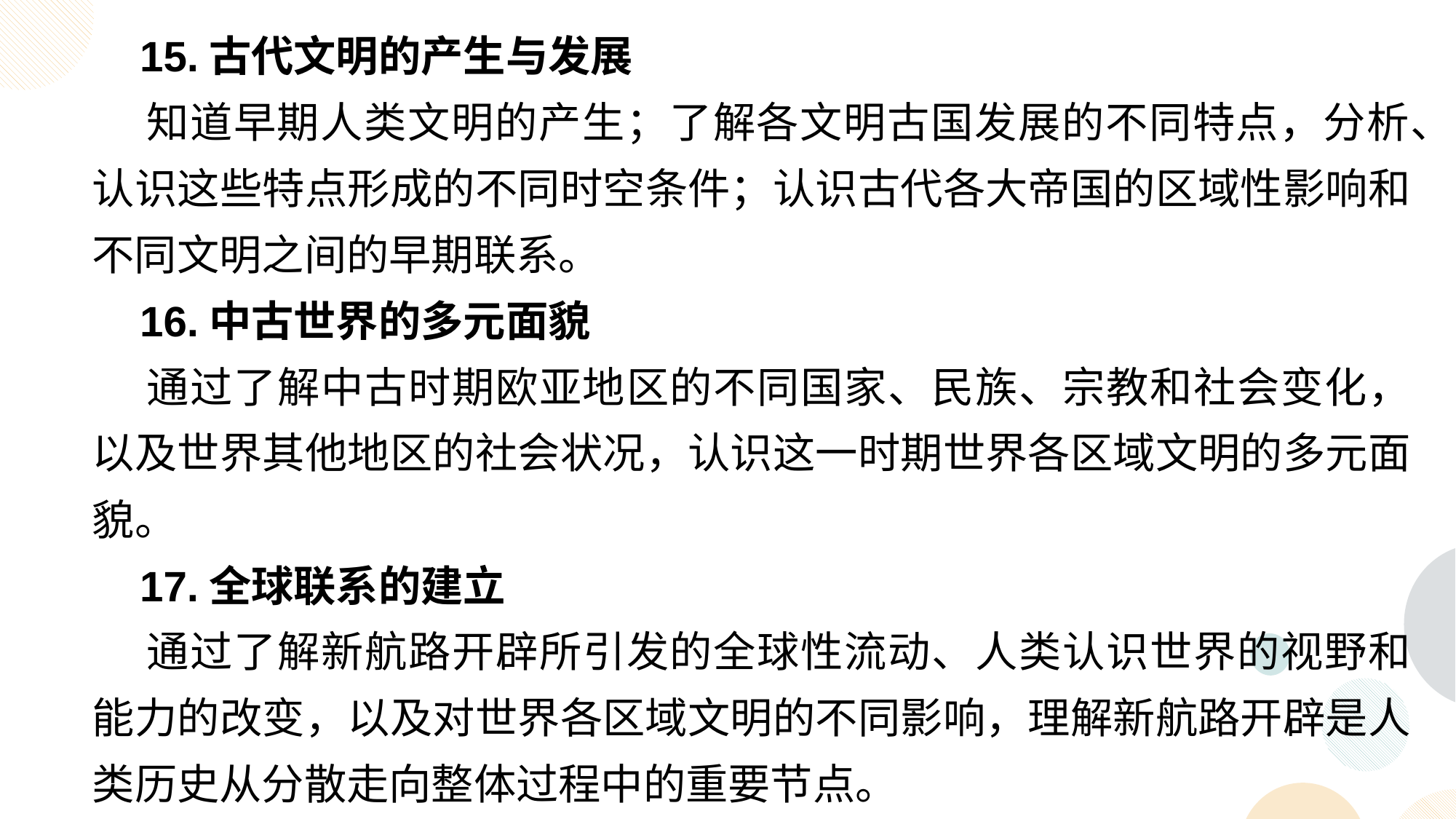

15.古代文明的产生与发展
    知道早期人类文明的产生；了解各文明古国发展的不同特点，分析、认识这些特点形成的不同时空条件；认识古代各大帝国的区域性影响和不同文明之间的早期联系。
    16.中古世界的多元面貌
    通过了解中古时期欧亚地区的不同国家、民族、宗教和社会变化， 以及世界其他地区的社会状况，认识这一时期世界各区域文明的多元面貌。
    17.全球联系的建立
    通过了解新航路开辟所引发的全球性流动、人类认识世界的视野和能力的改变，以及对世界各区域文明的不同影响，理解新航路开辟是人类历史从分散走向整体过程中的重要节点。